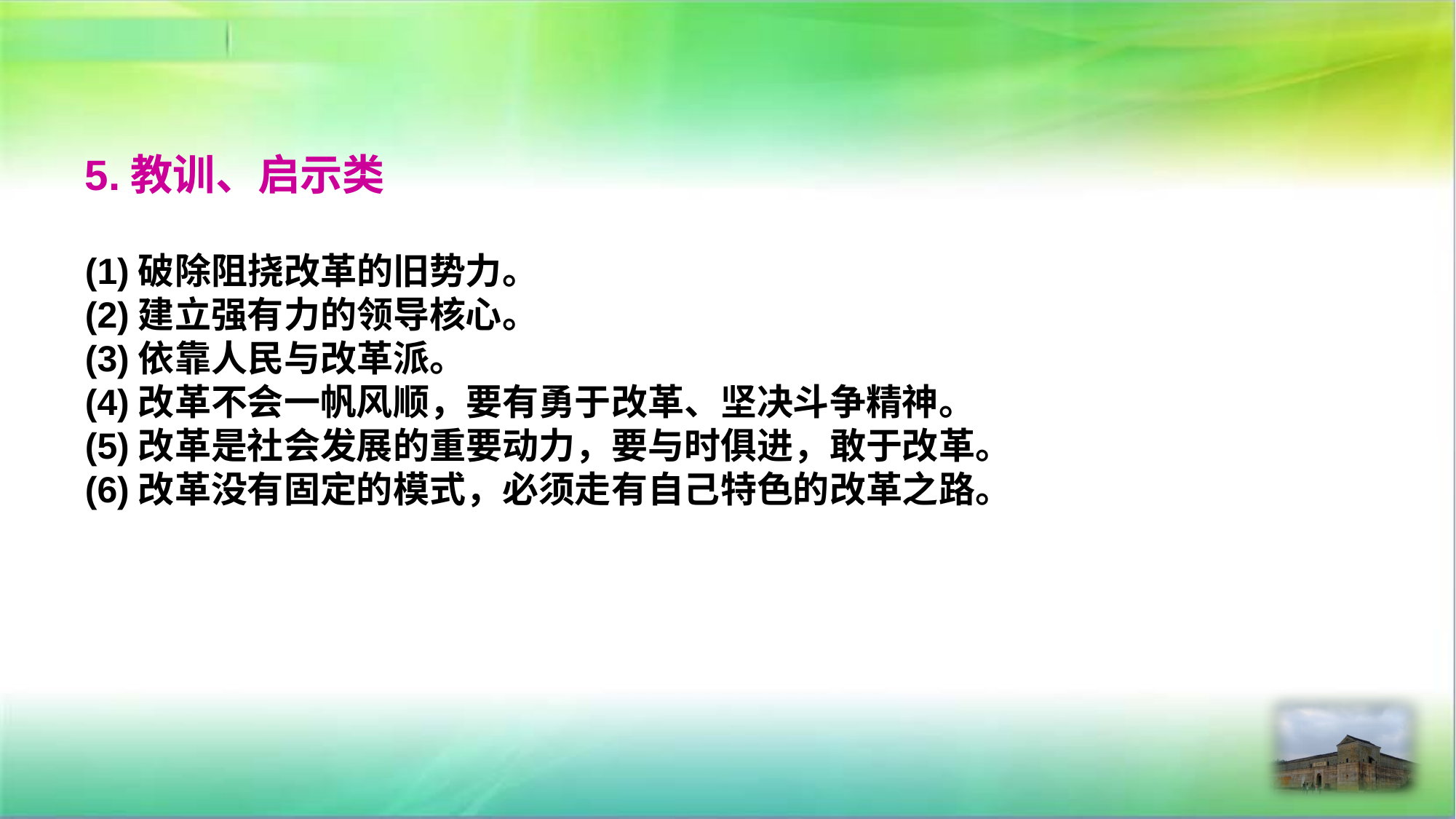

5.教训、启示类
(1)破除阻挠改革的旧势力。
(2)建立强有力的领导核心。
(3)依靠人民与改革派。
(4)改革不会一帆风顺，要有勇于改革、坚决斗争精神。
(5)改革是社会发展的重要动力，要与时俱进，敢于改革。
(6)改革没有固定的模式，必须走有自己特色的改革之路。